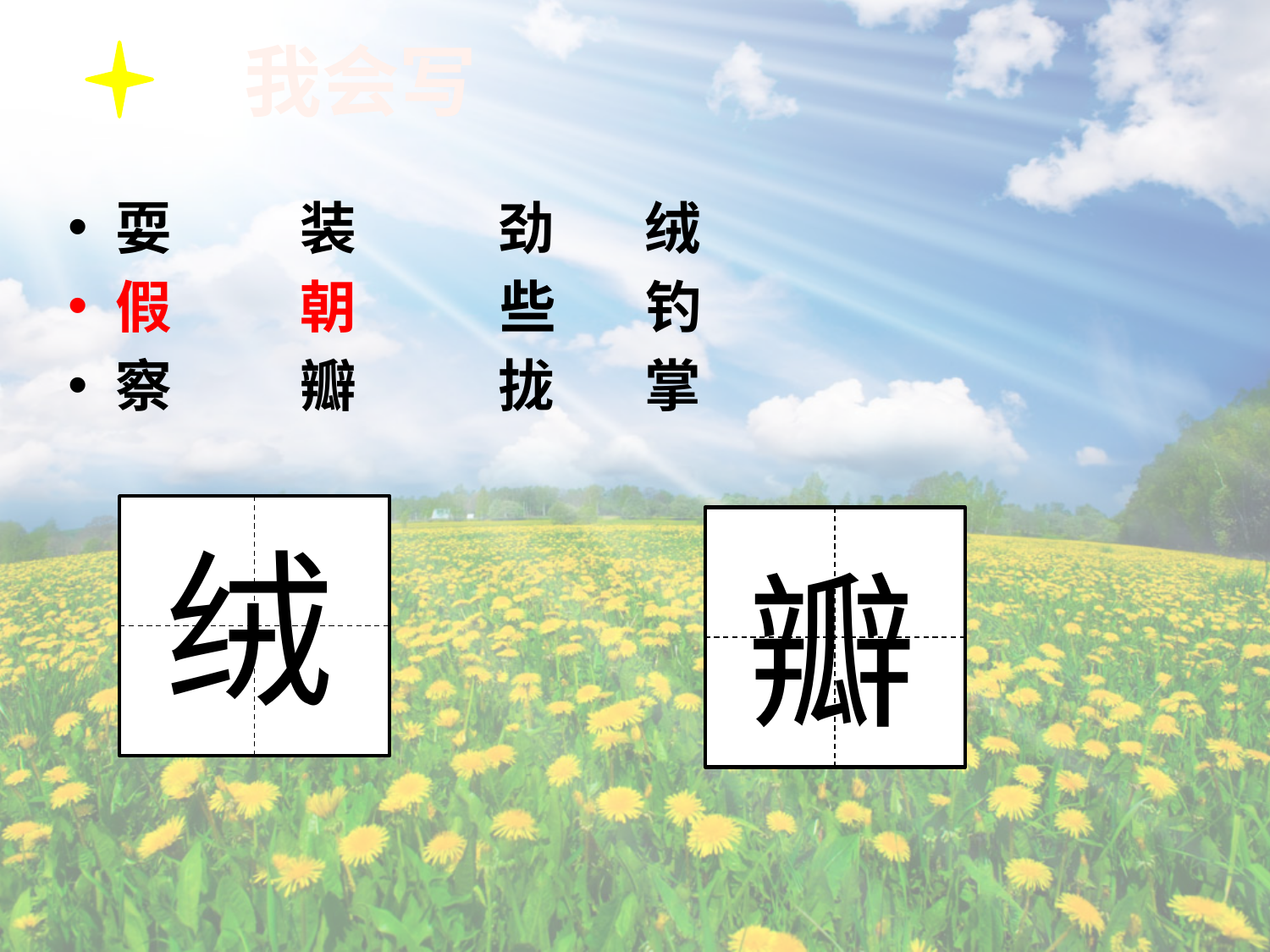

# 我会写

耍          装           劲       绒
假          朝           些       钓
察          瓣           拢       掌

绒
瓣
绒
瓣